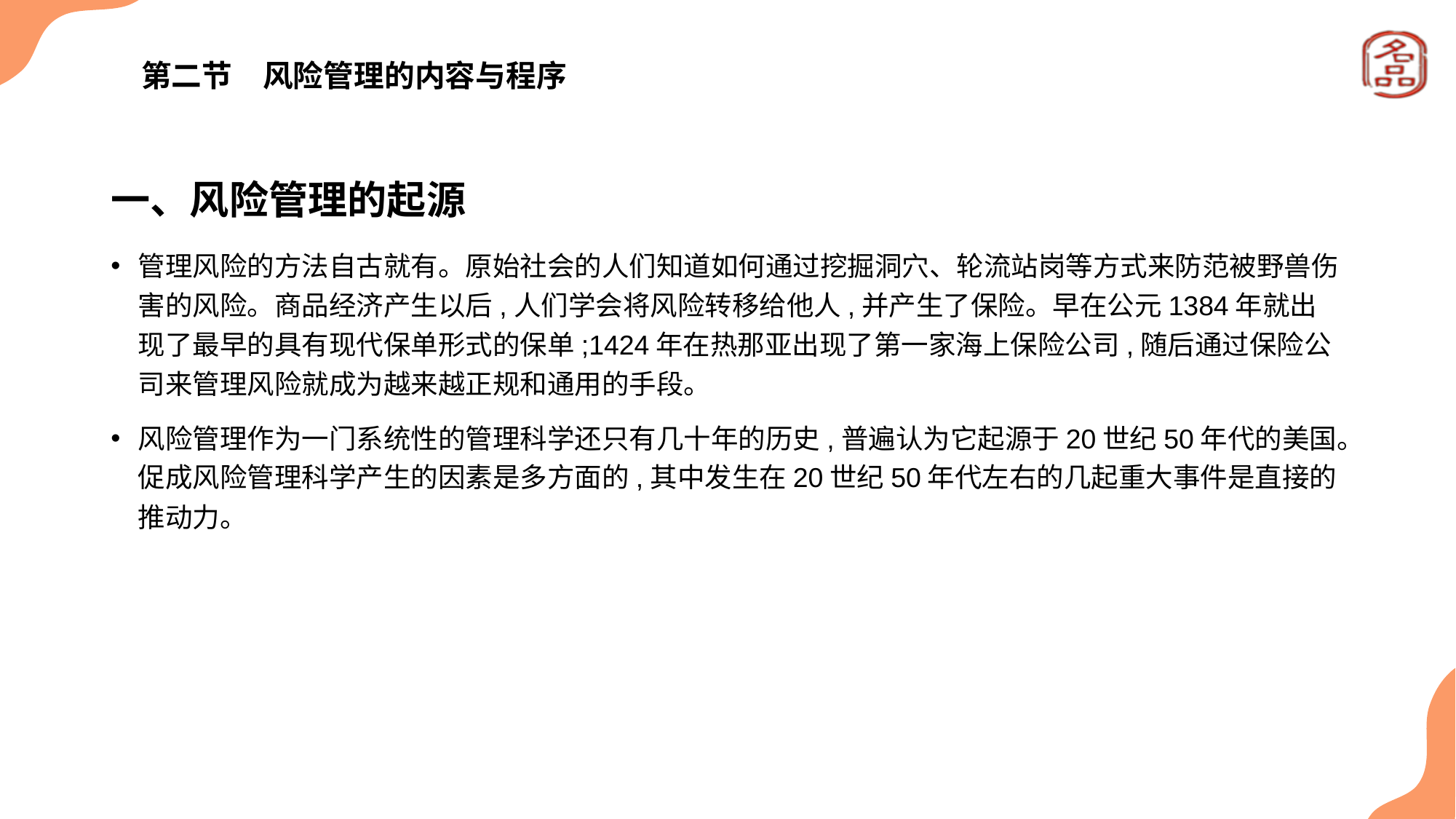

# 第二节　风险管理的内容与程序
一、风险管理的起源
管理风险的方法自古就有。原始社会的人们知道如何通过挖掘洞穴、轮流站岗等方式来防范被野兽伤害的风险。商品经济产生以后,人们学会将风险转移给他人,并产生了保险。早在公元1384年就出现了最早的具有现代保单形式的保单;1424年在热那亚出现了第一家海上保险公司,随后通过保险公司来管理风险就成为越来越正规和通用的手段。
风险管理作为一门系统性的管理科学还只有几十年的历史,普遍认为它起源于20世纪50年代的美国。促成风险管理科学产生的因素是多方面的,其中发生在20世纪50年代左右的几起重大事件是直接的推动力。